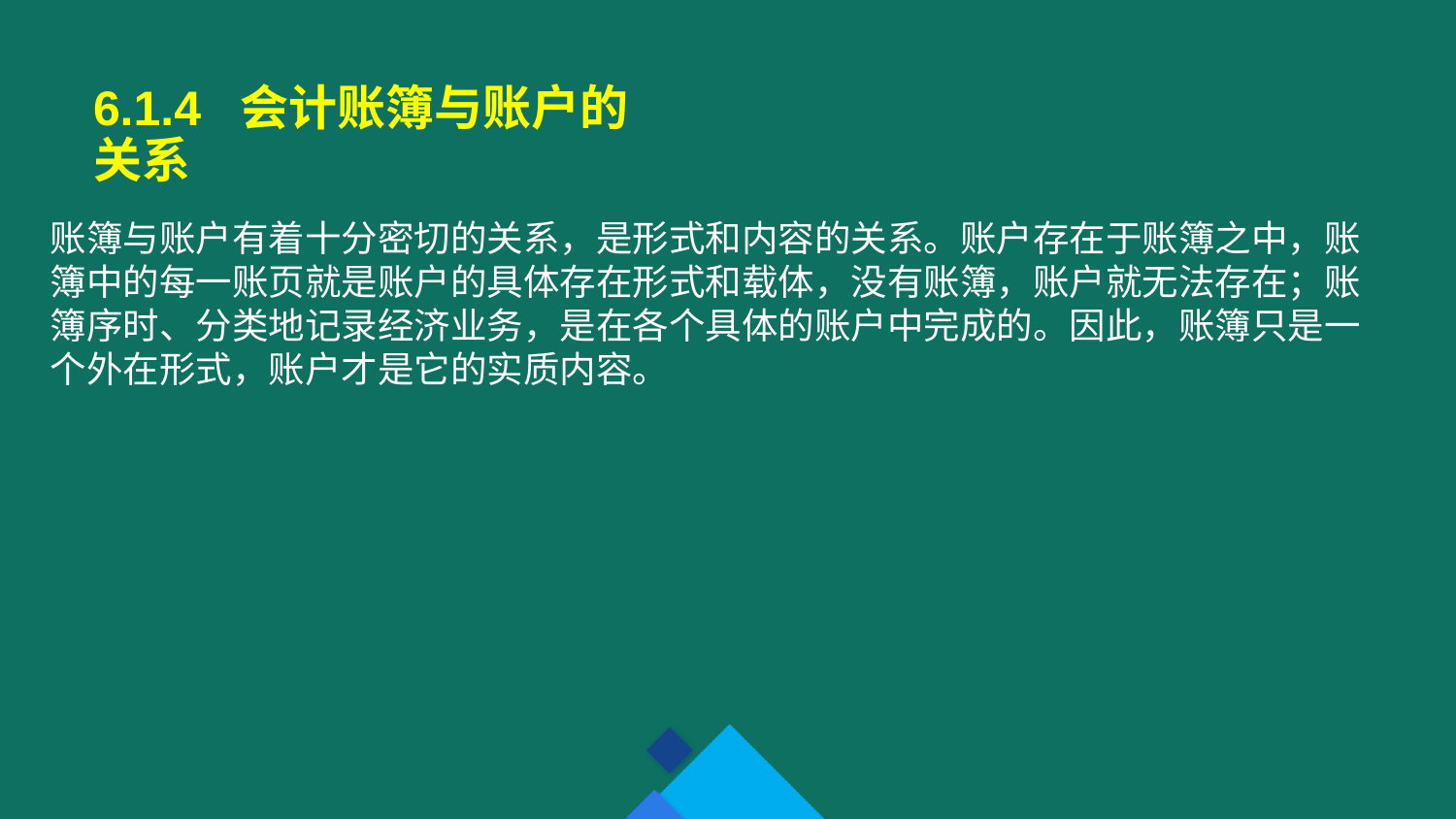

6.1.4  会计账簿与账户的
关系

账簿与账户有着十分密切的关系，是形式和内容的关系。账户存在于账簿之中，账簿中的每一账页就是账户的具体存在形式和载体，没有账簿，账户就无法存在；账簿序时、分类地记录经济业务，是在各个具体的账户中完成的。因此，账簿只是一个外在形式，账户才是它的实质内容。